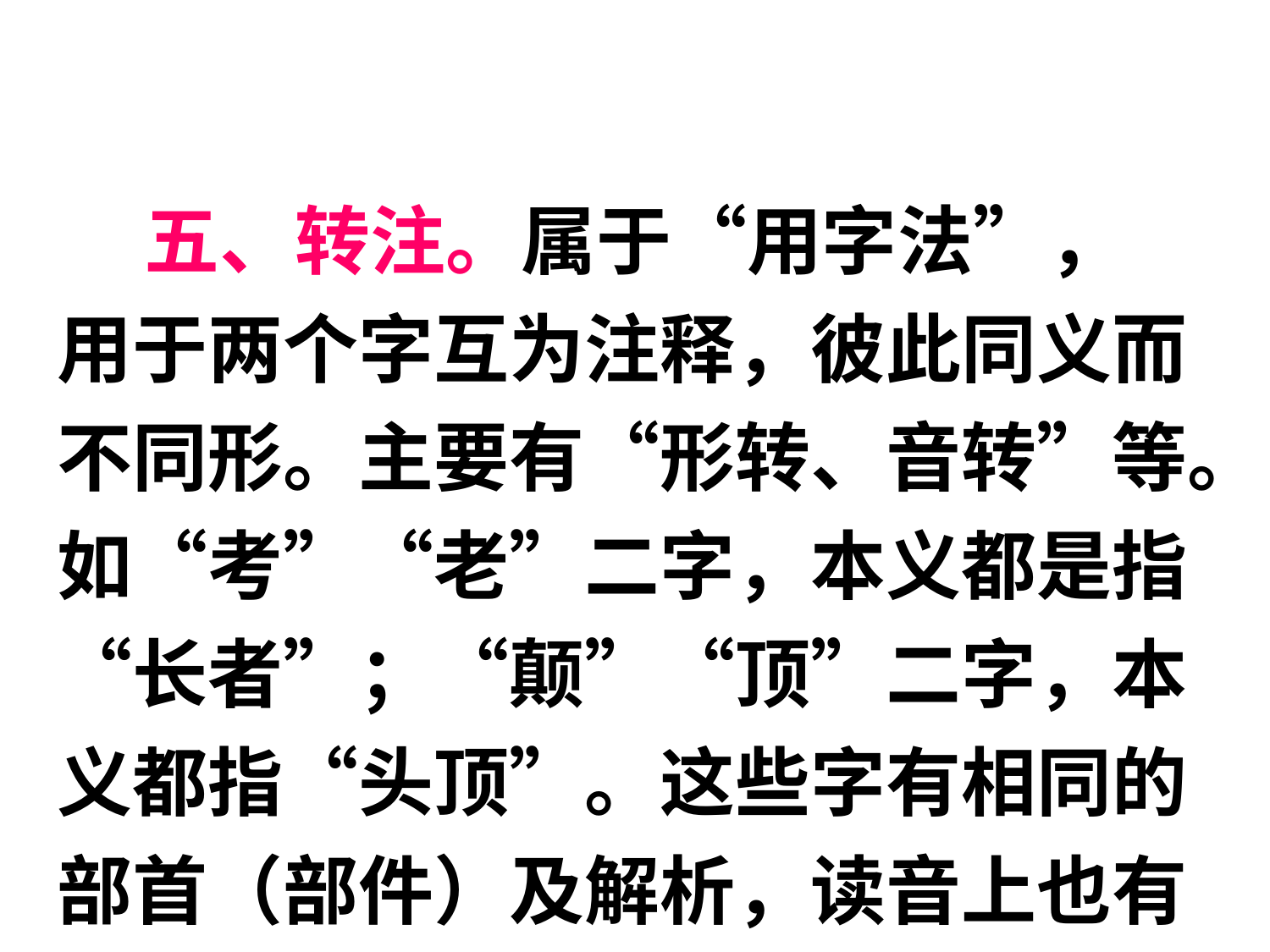

五、转注。属于“用字法”，用于两个字互为注释，彼此同义而不同形。主要有“形转、音转”等。如“考”“老”二字，本义都是指“长者”；“颠”“顶”二字，本义都指“头顶”。这些字有相同的部首（部件）及解析，读音上也有音转关系。